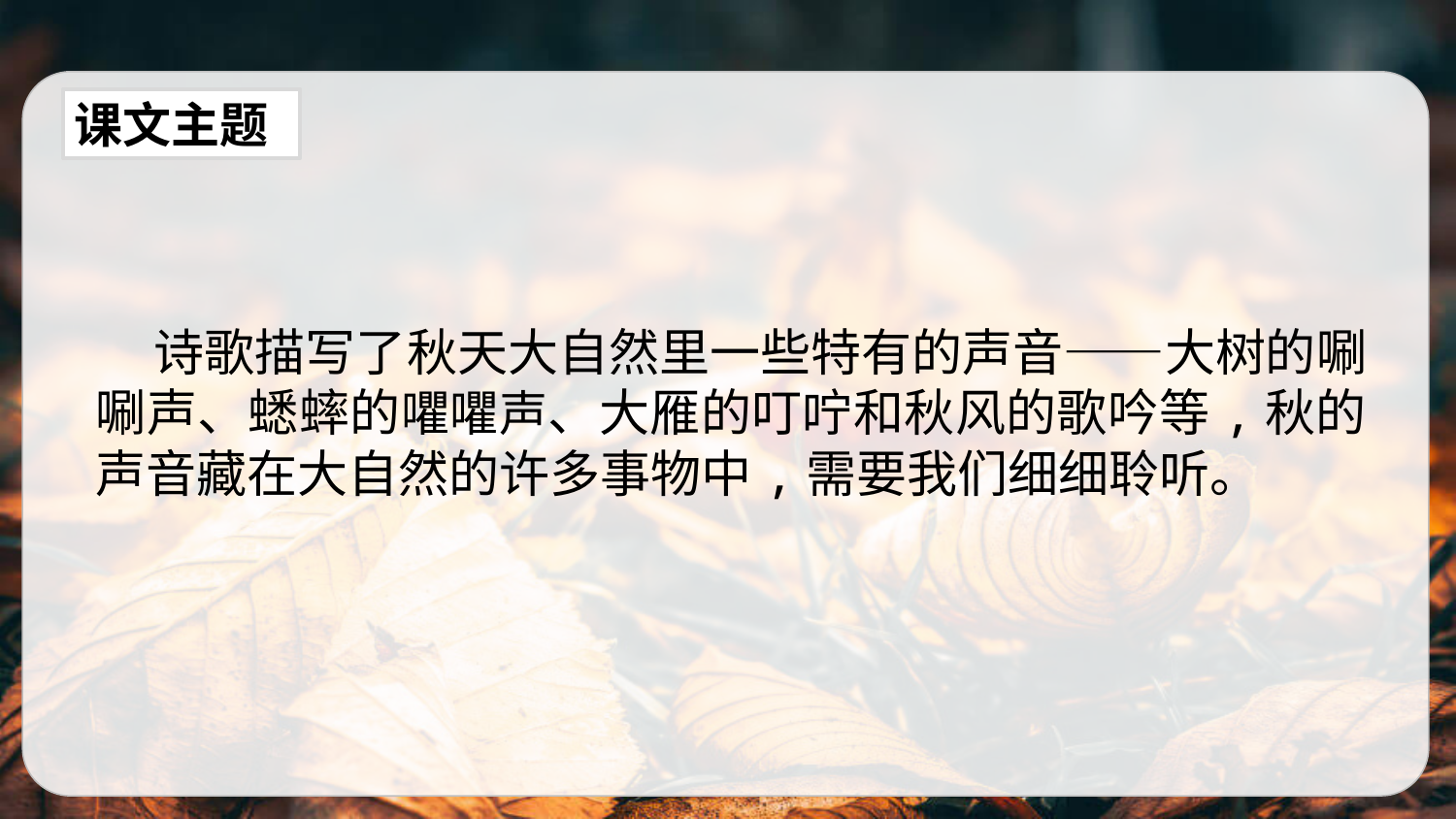

课文主题
    诗歌描写了秋天大自然里一些特有的声音——大树的唰唰声、蟋蟀的㘗㘗声、大雁的叮咛和秋风的歌吟等,秋的声音藏在大自然的许多事物中,需要我们细细聆听。